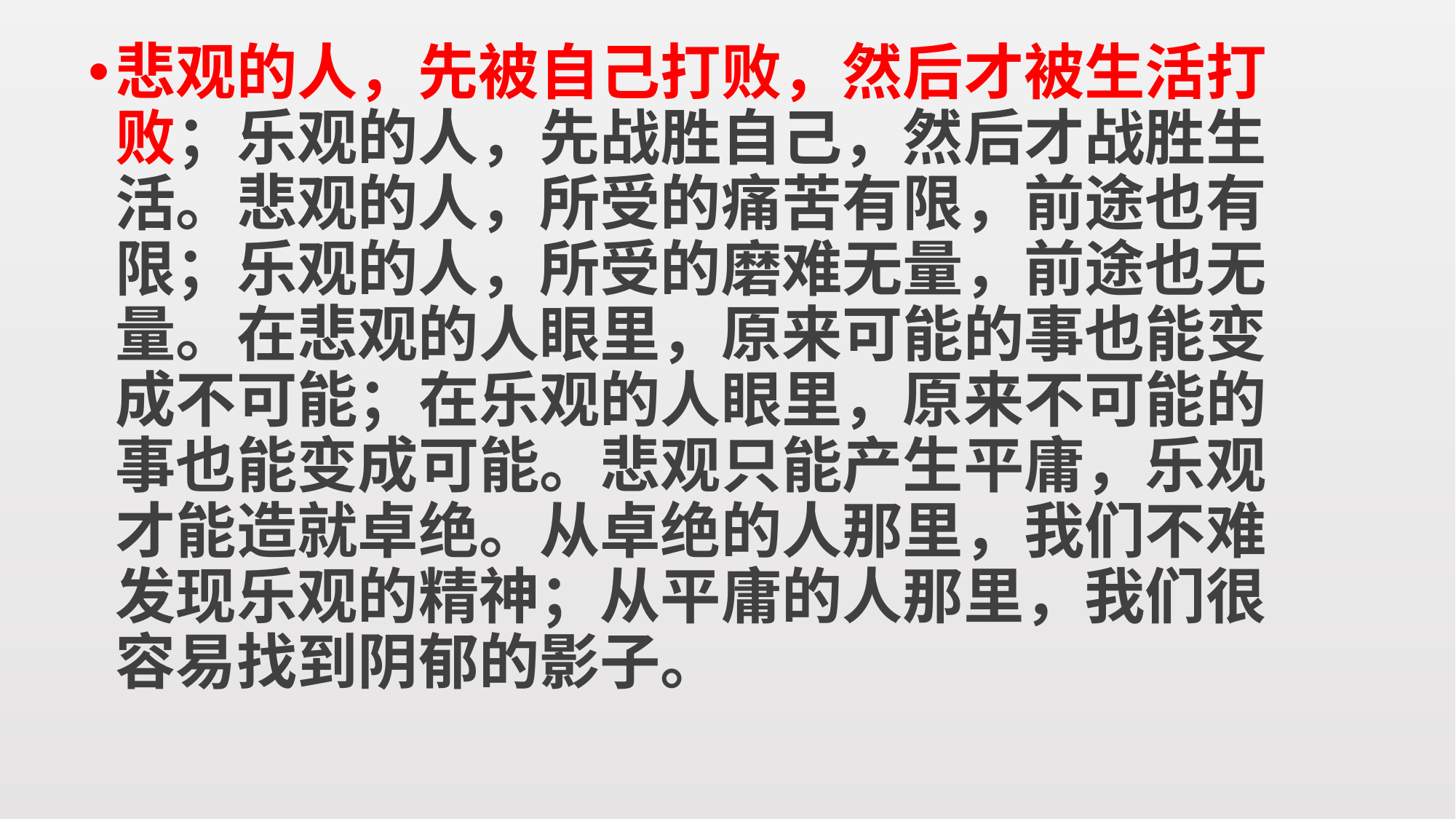

悲观的人，先被自己打败，然后才被生活打败；乐观的人，先战胜自己，然后才战胜生活。悲观的人，所受的痛苦有限，前途也有限；乐观的人，所受的磨难无量，前途也无量。在悲观的人眼里，原来可能的事也能变成不可能；在乐观的人眼里，原来不可能的事也能变成可能。悲观只能产生平庸，乐观才能造就卓绝。从卓绝的人那里，我们不难发现乐观的精神；从平庸的人那里，我们很容易找到阴郁的影子。